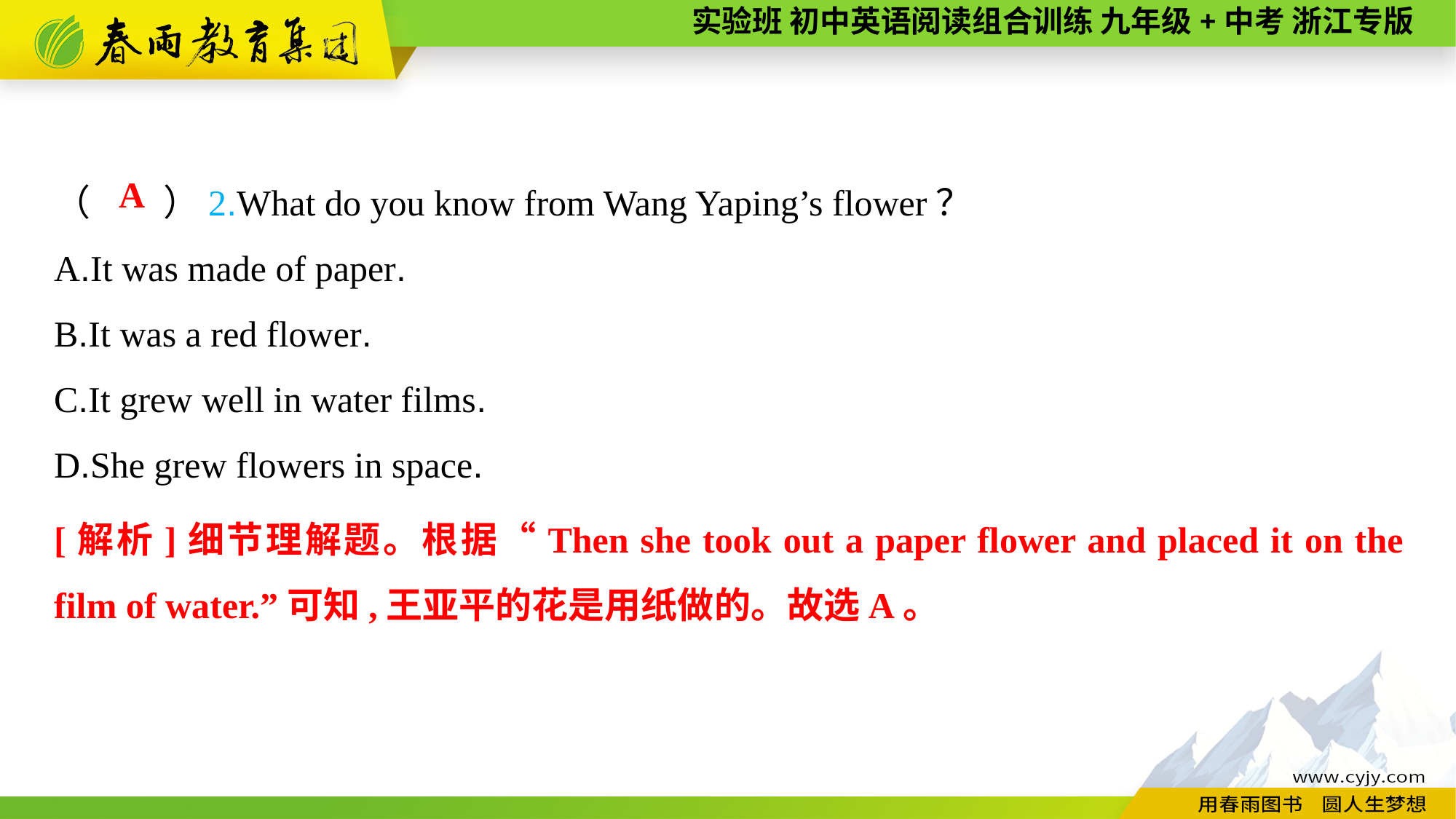

（　　）2.What do you know from Wang Yaping’s flower？
A.It was made of paper.
B.It was a red flower.
C.It grew well in water films.
D.She grew flowers in space.
A
[解析]细节理解题。根据“Then she took out a paper flower and placed it on the film of water.”可知,王亚平的花是用纸做的。故选A。